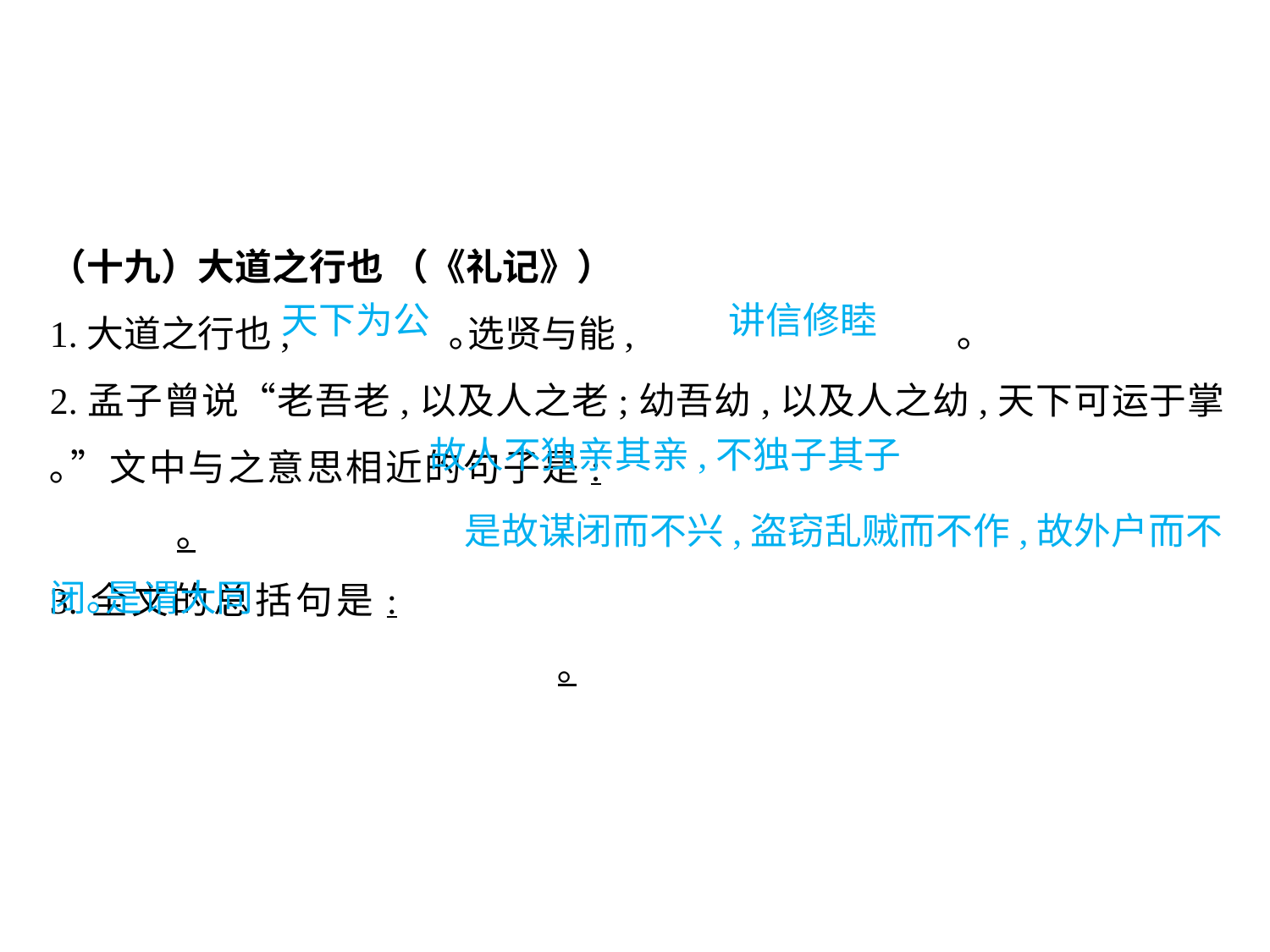

（十九）大道之行也 （《礼记》）
1.大道之行也,		 ｡选贤与能,			 ｡
2.孟子曾说“老吾老,以及人之老;幼吾幼,以及人之幼,天下可运于掌｡”文中与之意思相近的句子是:						｡
3.全文的总括句是:											｡
天下为公		        讲信修睦
故人不独亲其亲,不独子其子
			   是故谋闭而不兴,盗窃乱贼而不作,故外户而不闭｡是谓大同